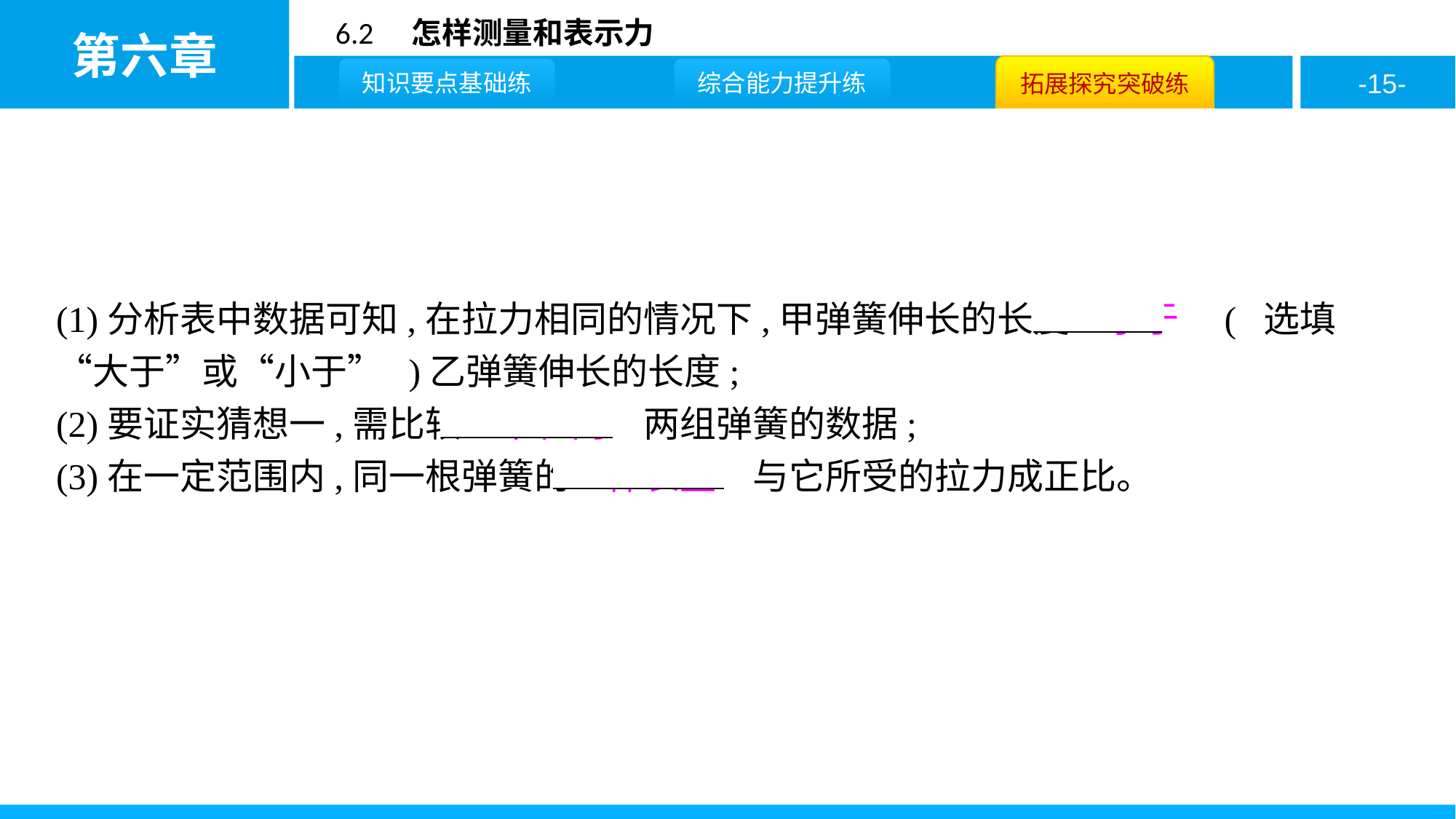

(1)分析表中数据可知,在拉力相同的情况下,甲弹簧伸长的长度　小于　(  选填“大于”或“小于”  )乙弹簧伸长的长度;
(2)要证实猜想一,需比较　甲和丙　两组弹簧的数据;
(3)在一定范围内,同一根弹簧的　伸长量　与它所受的拉力成正比。